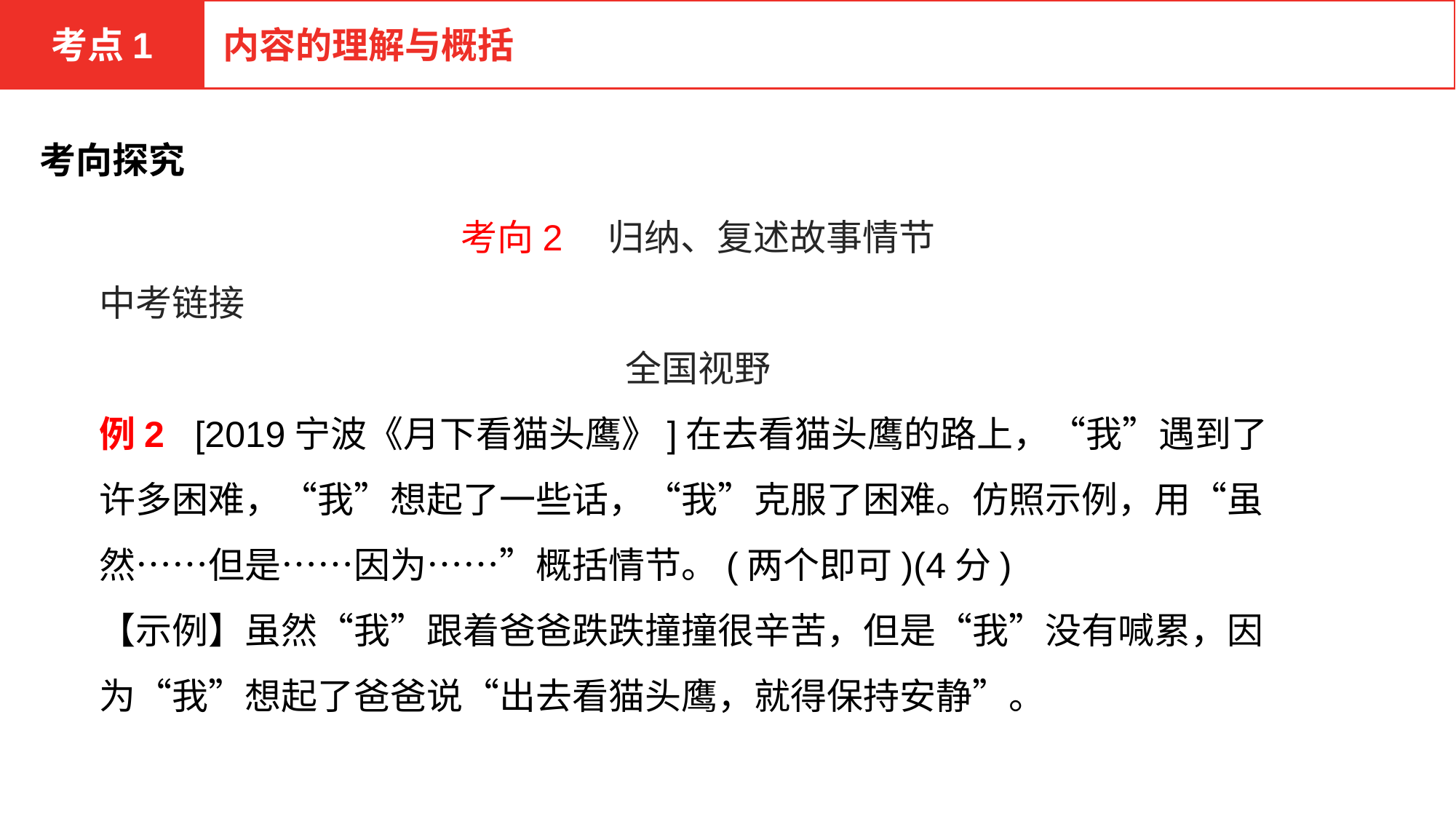

考点1
内容的理解与概括
考向探究
考向2　归纳、复述故事情节
中考链接
全国视野
例2   [2019宁波《月下看猫头鹰》]在去看猫头鹰的路上，“我”遇到了许多困难，“我”想起了一些话，“我”克服了困难。仿照示例，用“虽然……但是……因为……”概括情节。(两个即可)(4分)
【示例】虽然“我”跟着爸爸跌跌撞撞很辛苦，但是“我”没有喊累，因为“我”想起了爸爸说“出去看猫头鹰，就得保持安静”。